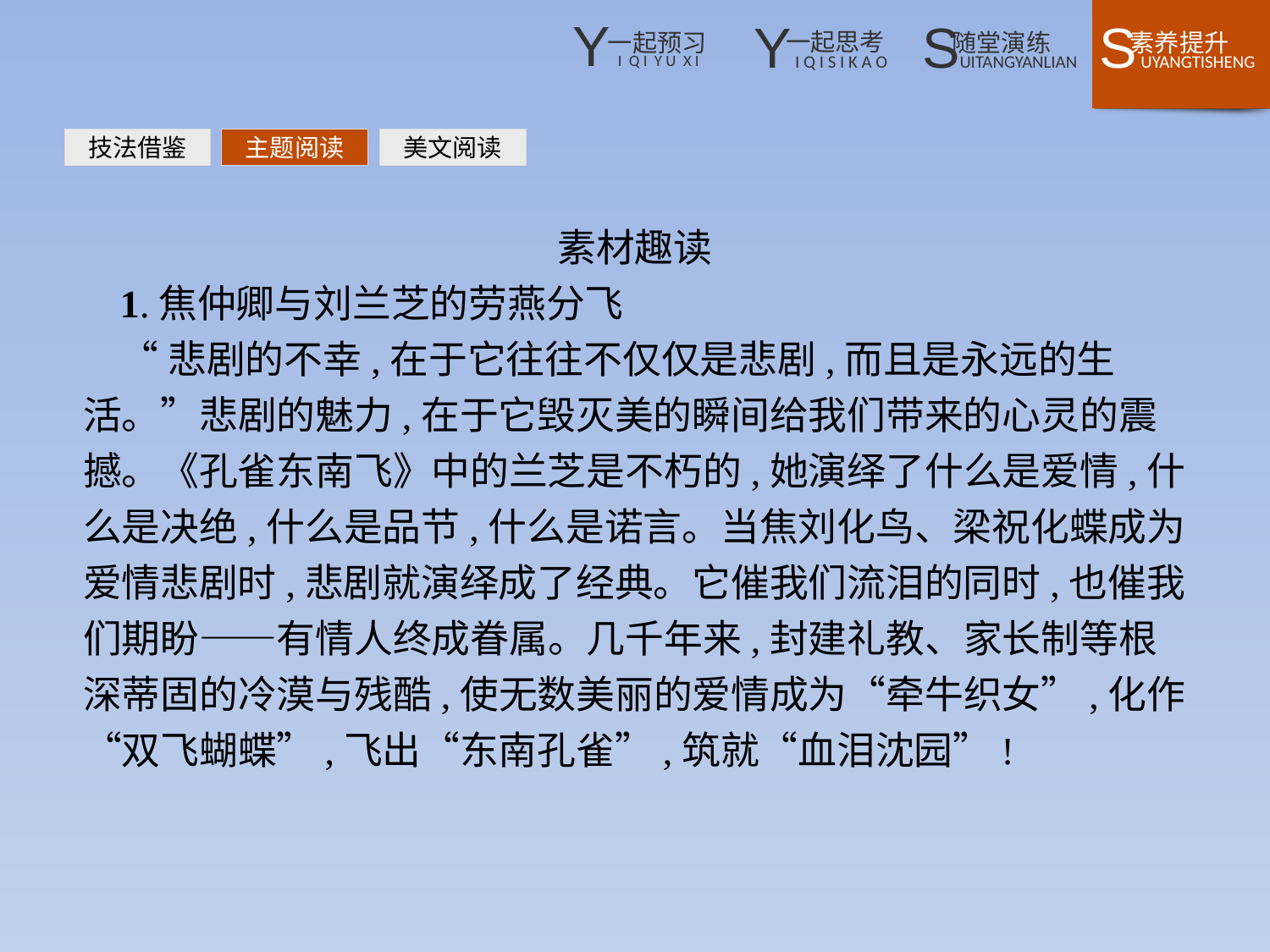

技法借鉴
主题阅读
美文阅读
素材趣读
1.焦仲卿与刘兰芝的劳燕分飞
“悲剧的不幸,在于它往往不仅仅是悲剧,而且是永远的生活。”悲剧的魅力,在于它毁灭美的瞬间给我们带来的心灵的震撼。《孔雀东南飞》中的兰芝是不朽的,她演绎了什么是爱情,什么是决绝,什么是品节,什么是诺言。当焦刘化鸟、梁祝化蝶成为爱情悲剧时,悲剧就演绎成了经典。它催我们流泪的同时,也催我们期盼——有情人终成眷属。几千年来,封建礼教、家长制等根深蒂固的冷漠与残酷,使无数美丽的爱情成为“牵牛织女”,化作“双飞蝴蝶”,飞出“东南孔雀”,筑就“血泪沈园”!